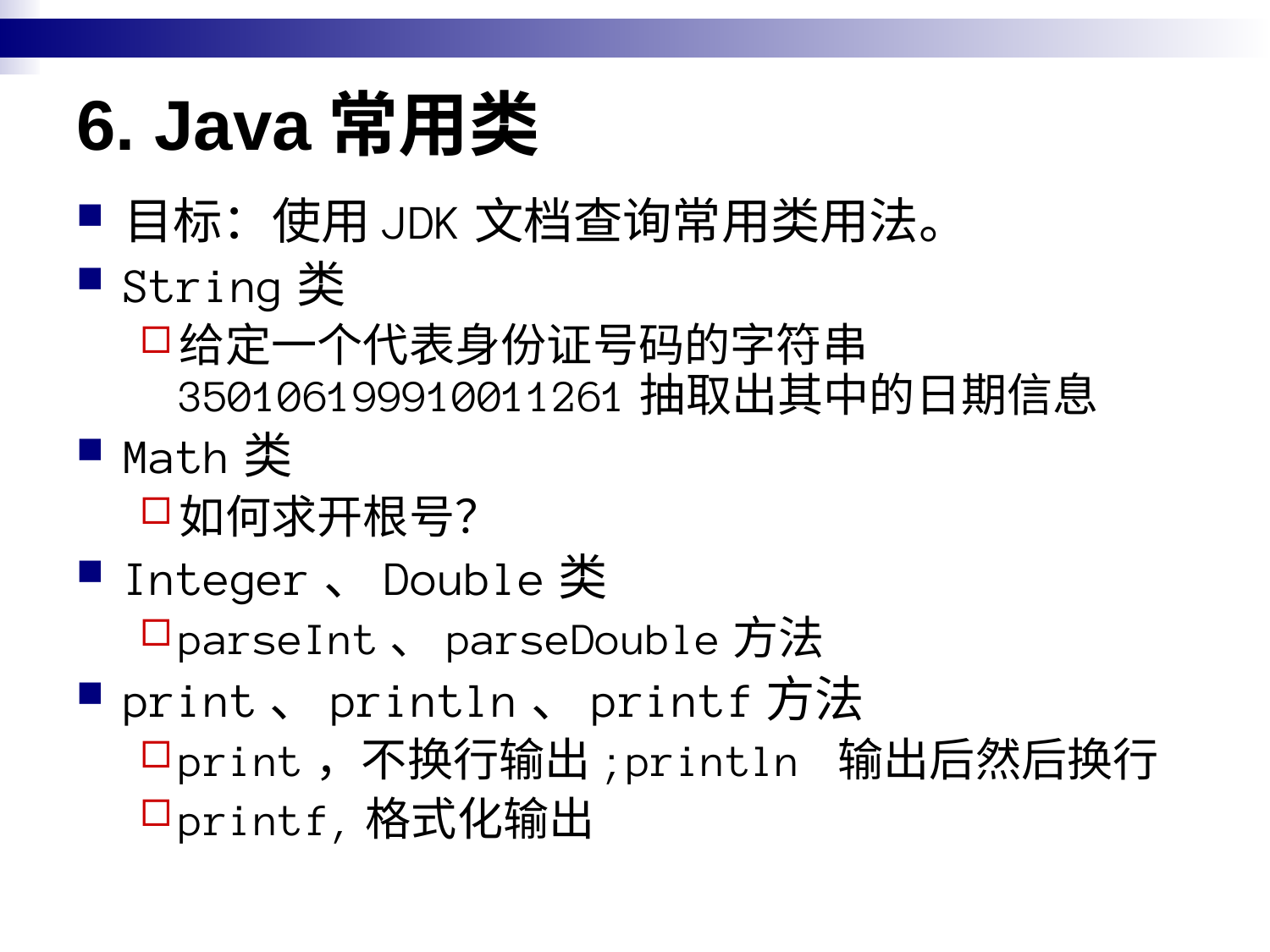

# 6. Java常用类
目标：使用JDK文档查询常用类用法。
String类
给定一个代表身份证号码的字符串350106199910011261抽取出其中的日期信息
Math类
如何求开根号？
Integer、Double类
parseInt、parseDouble方法
print、println、printf方法
print，不换行输出;println 输出后然后换行
printf,格式化输出